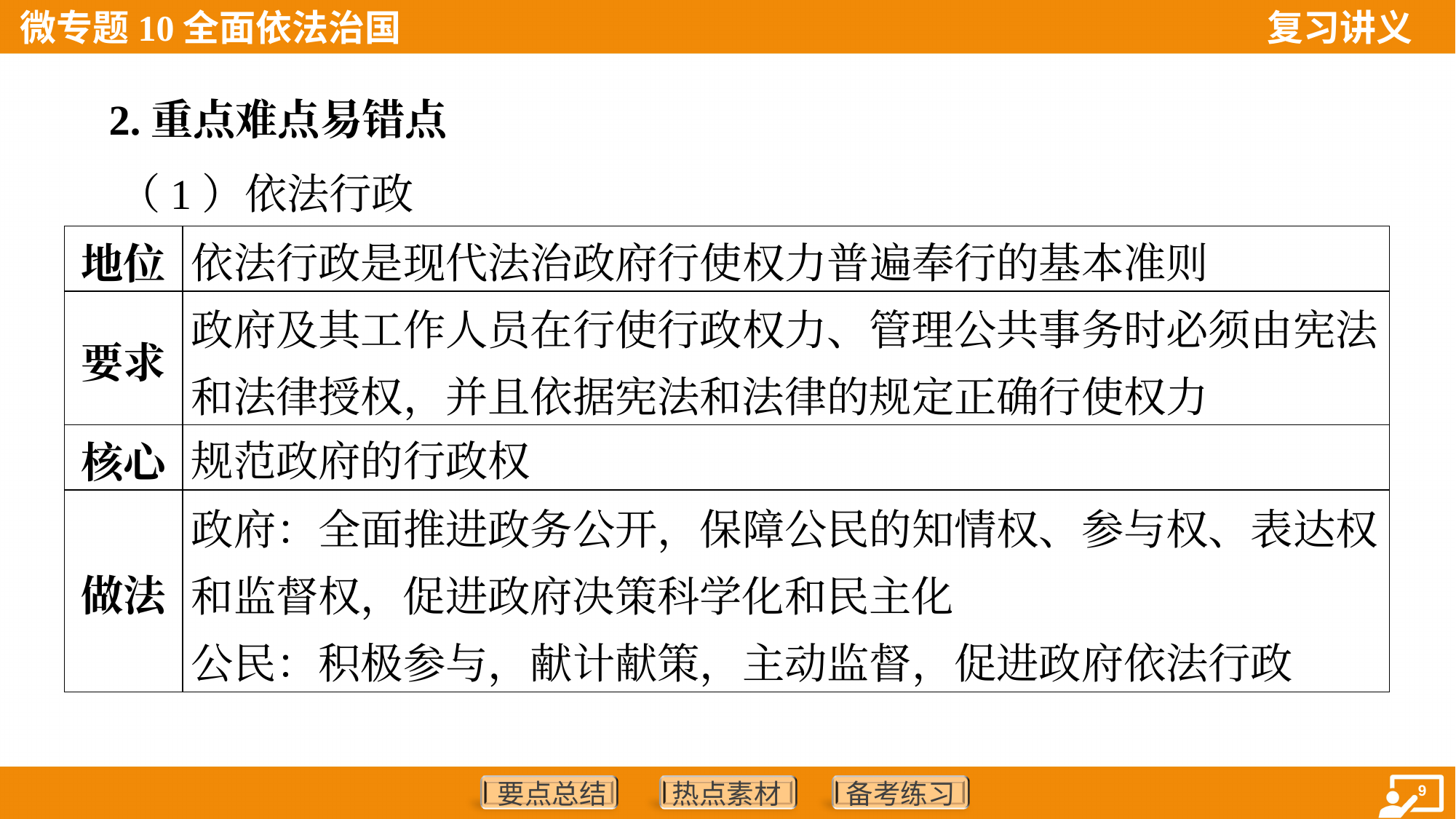

2.重点难点易错点
    （1）依法行政
| 地位 | 依法行政是现代法治政府行使权力普遍奉行的基本准则 |
| --- | --- |
| 要求 | 政府及其工作人员在行使行政权力、管理公共事务时必须由宪法和法律授权，并且依据宪法和法律的规定正确行使权力 |
| 核心 | 规范政府的行政权 |
| 做法 | 政府：全面推进政务公开，保障公民的知情权、参与权、表达权和监督权，促进政府决策科学化和民主化 公民：积极参与，献计献策，主动监督，促进政府依法行政 |